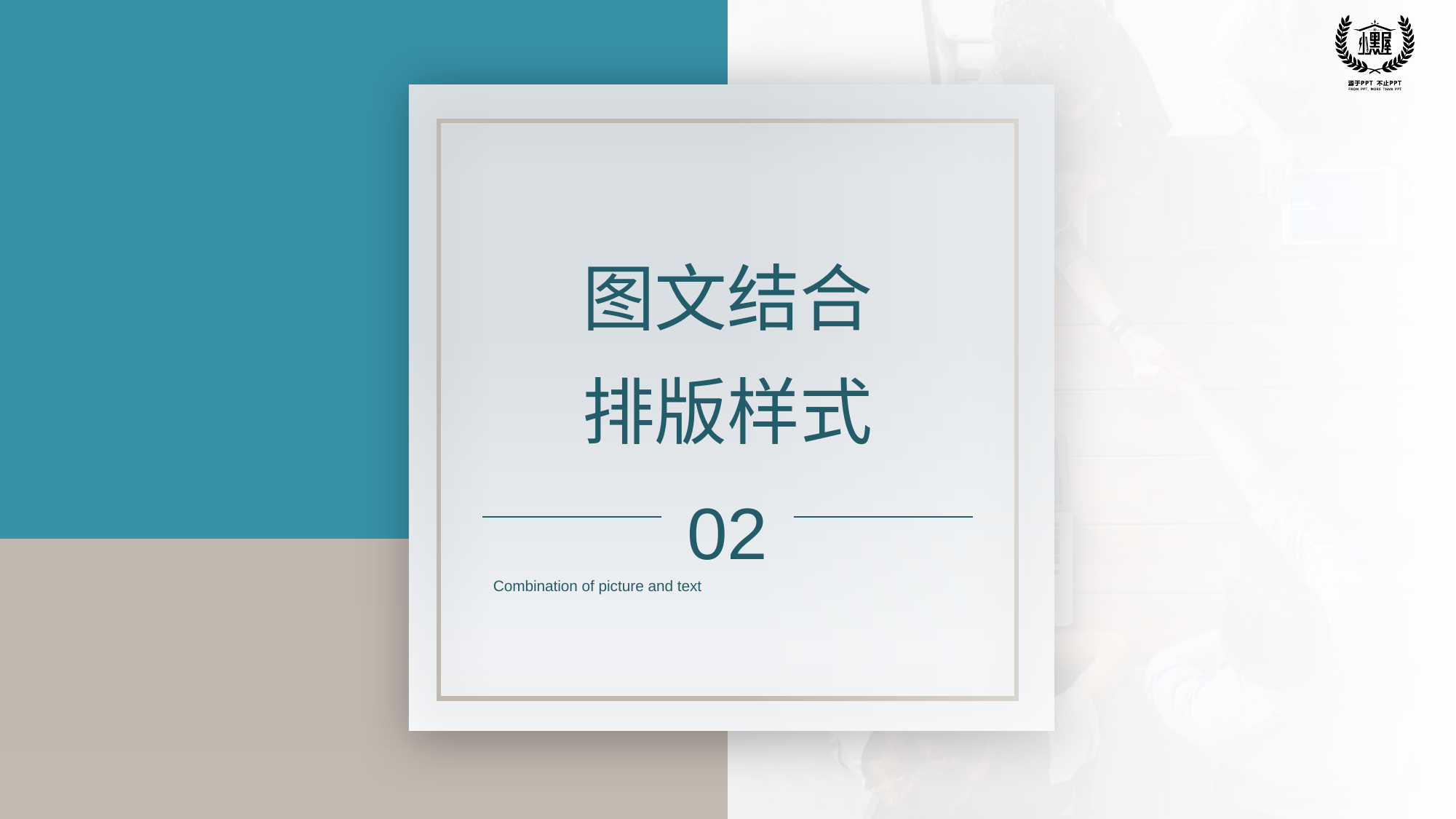

图文结合排版样式
02
Combination of picture and text